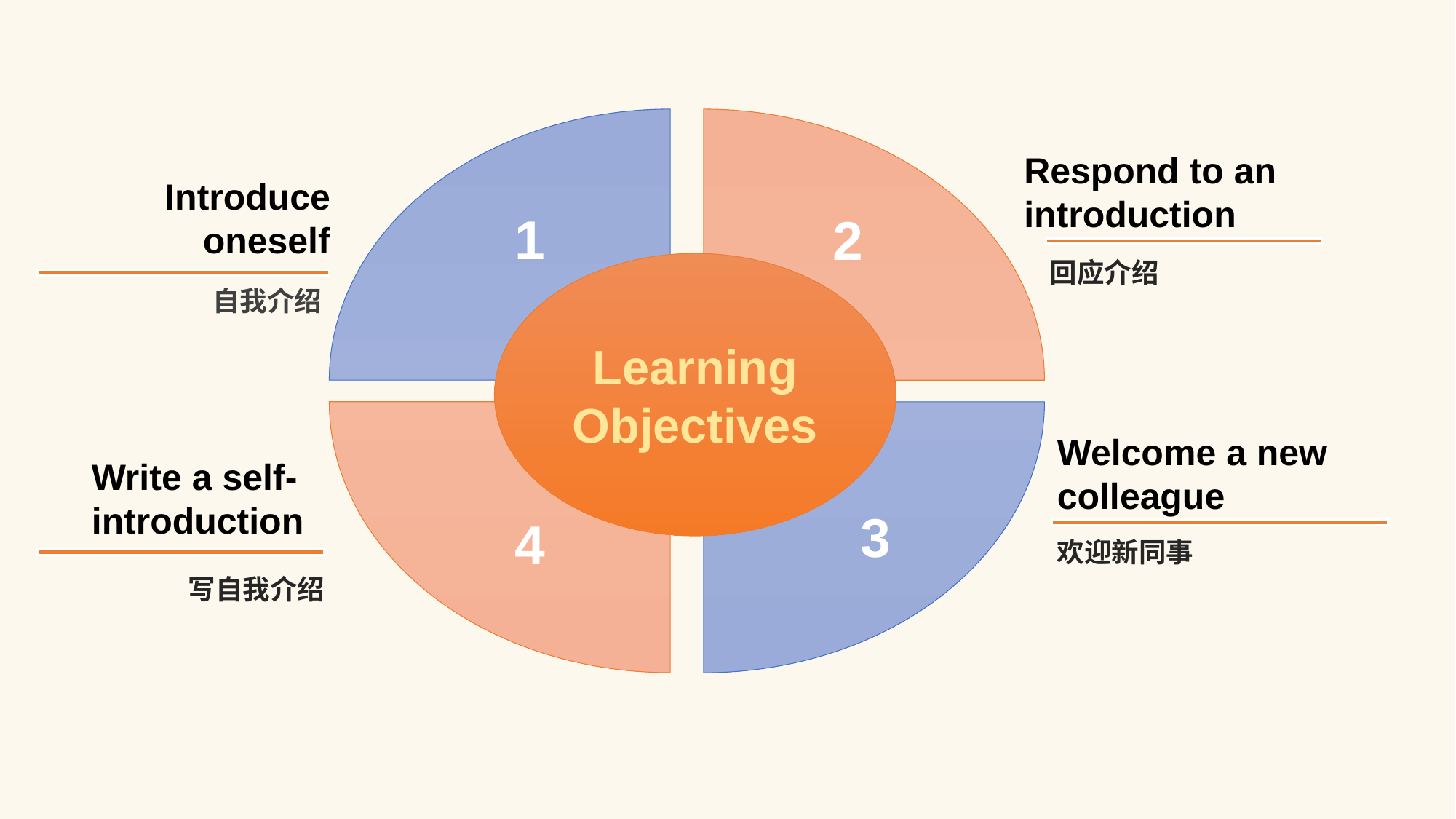

1

2

4

3
Respond to an introduction

回应介绍
Introduce oneself
自我介绍

Learning Objectives
Welcome a new colleague

欢迎新同事
Write a self-introduction

写自我介绍